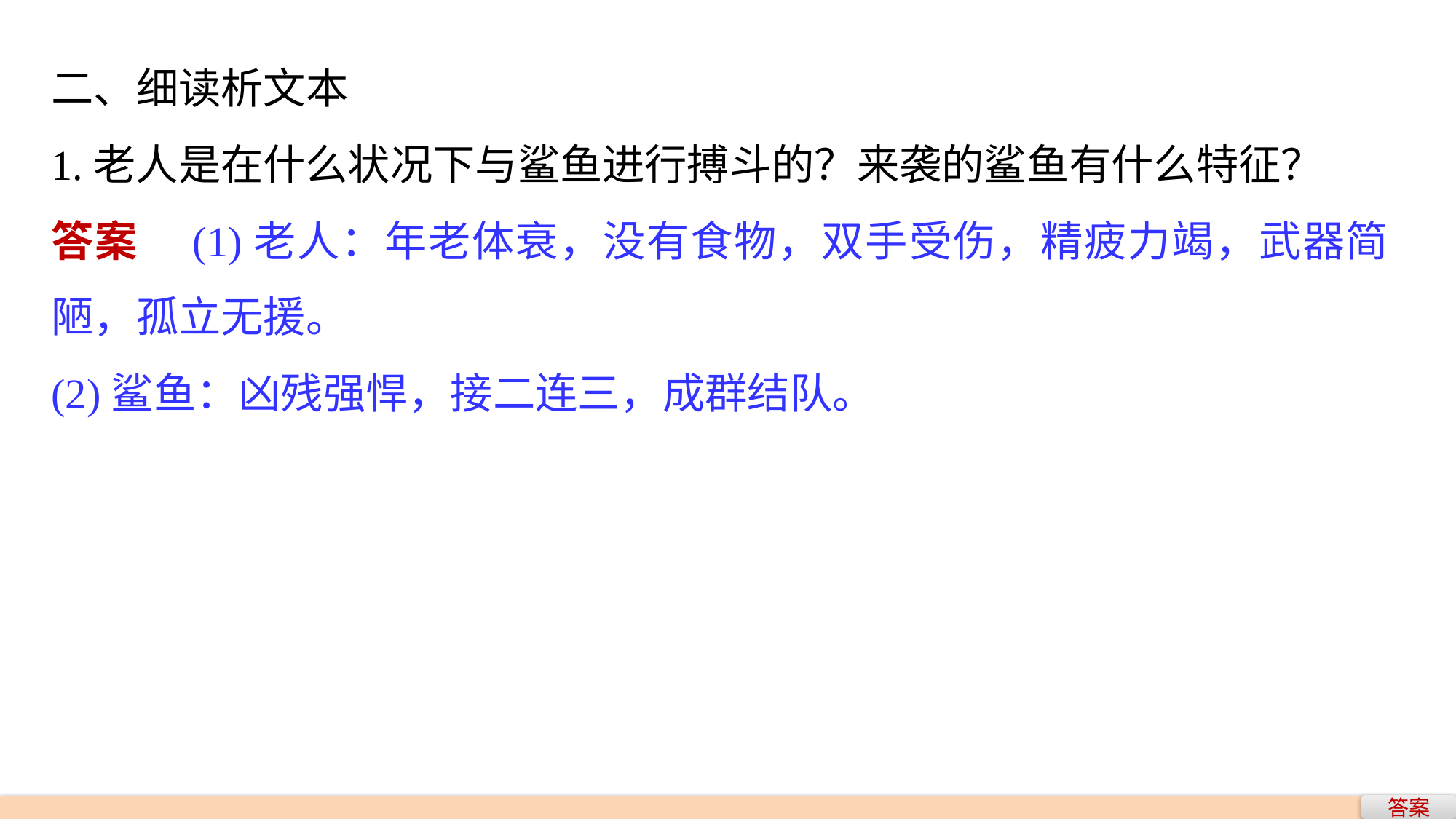

二、细读析文本
1.老人是在什么状况下与鲨鱼进行搏斗的？来袭的鲨鱼有什么特征？
答案　(1)老人：年老体衰，没有食物，双手受伤，精疲力竭，武器简陋，孤立无援。
(2)鲨鱼：凶残强悍，接二连三，成群结队。
答案